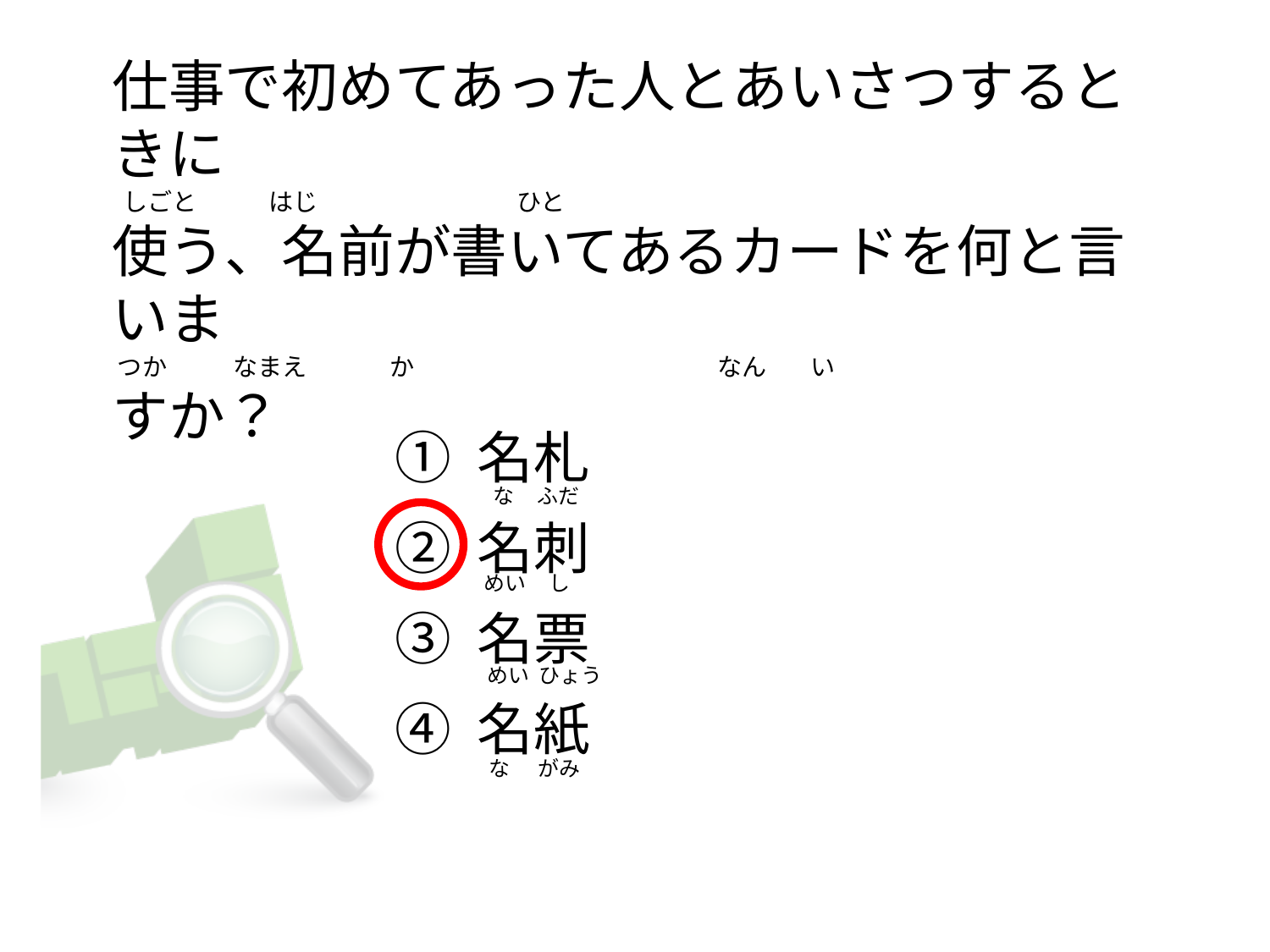

# 仕事で初めてあった人とあいさつするときに   しごと             はじ                                    ひと 使う、名前が書いてあるカードを何と言いま  つか            なまえ               か                                                       なん        い すか？
① 名札
② 名刺
③ 名票
④ 名紙
   な     ふだ

 めい     し
 めい  ひょう
   な      がみ